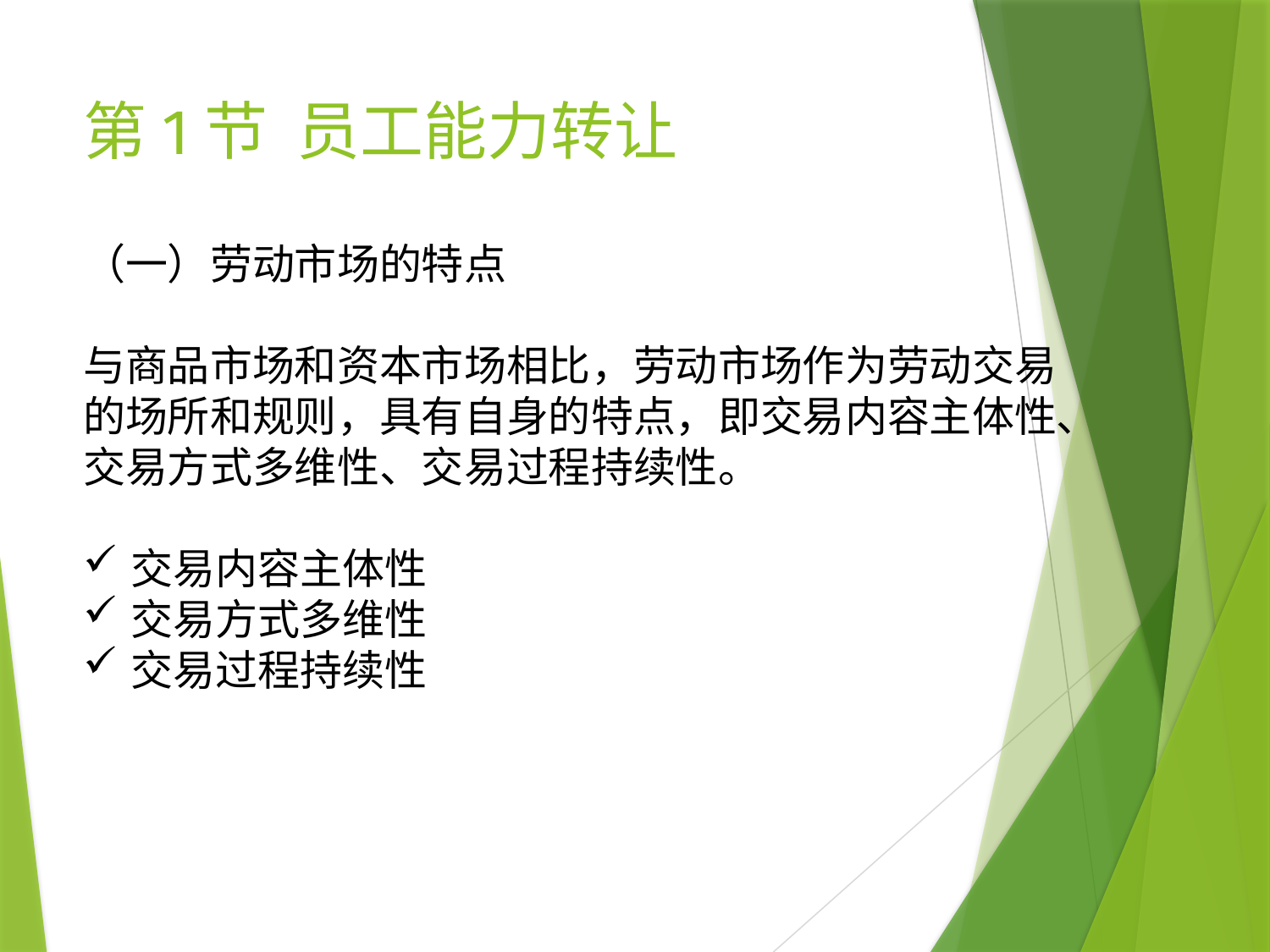

# 第1节  员工能力转让
（一）劳动市场的特点

与商品市场和资本市场相比，劳动市场作为劳动交易的场所和规则，具有自身的特点，即交易内容主体性、交易方式多维性、交易过程持续性。

交易内容主体性
交易方式多维性
交易过程持续性